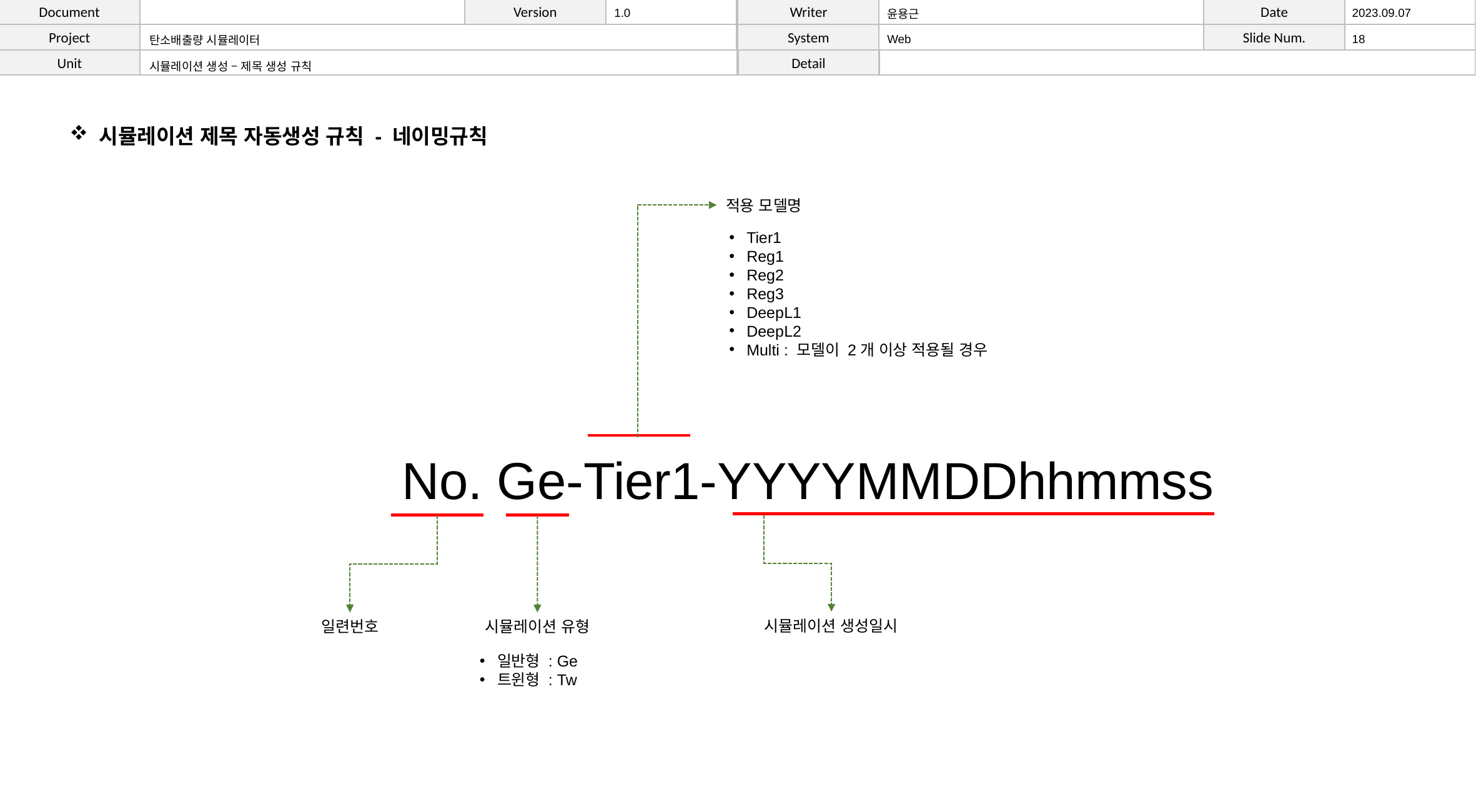

|  |  |  | 1.0 |  | 윤용근 |  | 2023.09.07 |
| --- | --- | --- | --- | --- | --- | --- | --- |
|  | 탄소배출량 시뮬레이터 |  |  |  | Web |  | 18 |
|  | 시뮬레이션 생성 – 제목 생성 규칙 |  |  |  |  |  |  |
 시뮬레이션 제목 자동생성 규칙 - 네이밍규칙
적용 모델명
Tier1
Reg1
Reg2
Reg3
DeepL1
DeepL2
Multi : 모델이 2개 이상 적용될 경우
No. Ge-Tier1-YYYYMMDDhhmmss
시뮬레이션 생성일시
일련번호
시뮬레이션 유형
일반형 : Ge
트윈형 : Tw